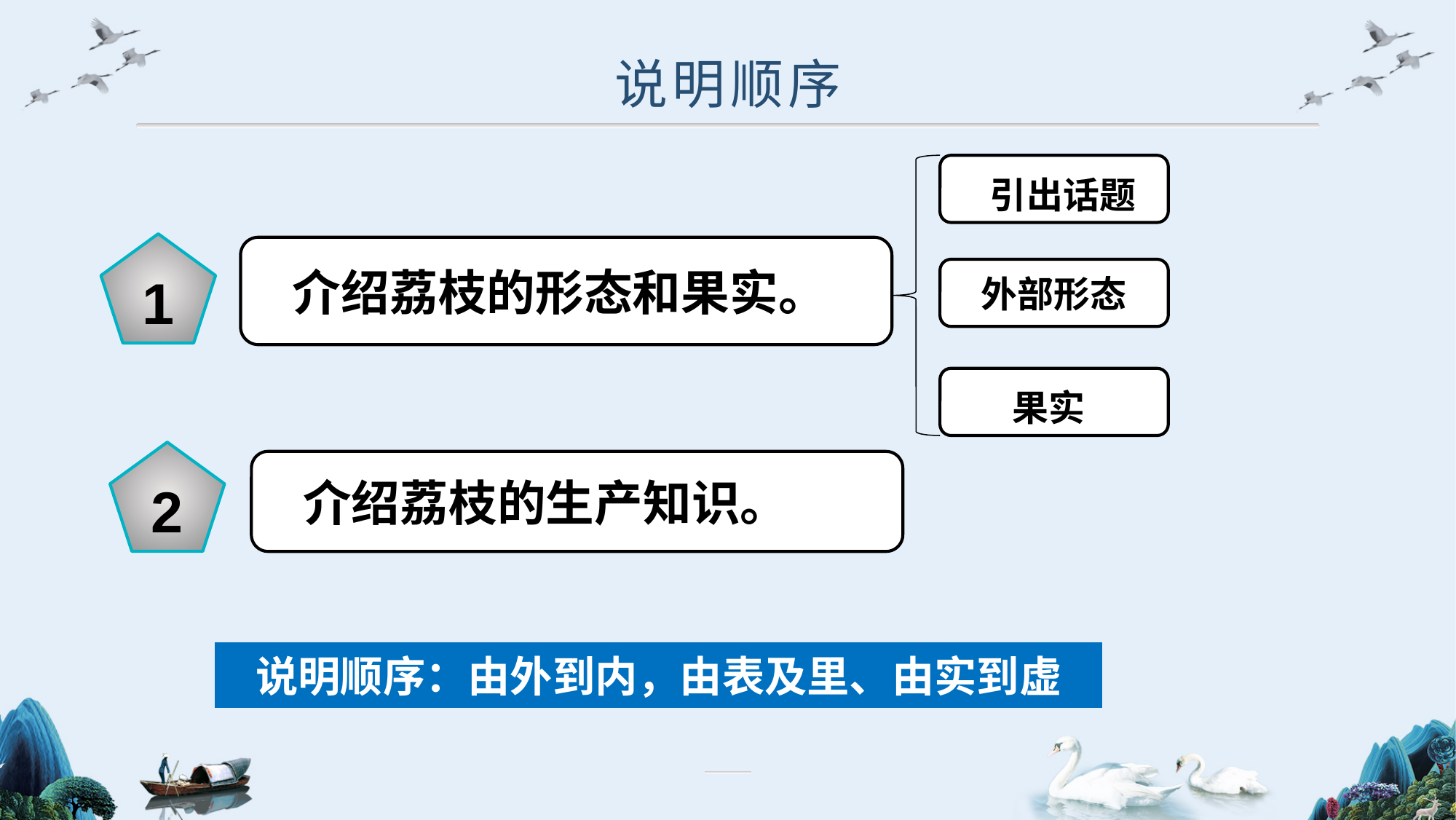

说明顺序

  引出话题
  外部形态
    果实
1
  介绍荔枝的形态和果实。
2
  介绍荔枝的生产知识。
说明顺序：由外到内，由表及里、由实到虚